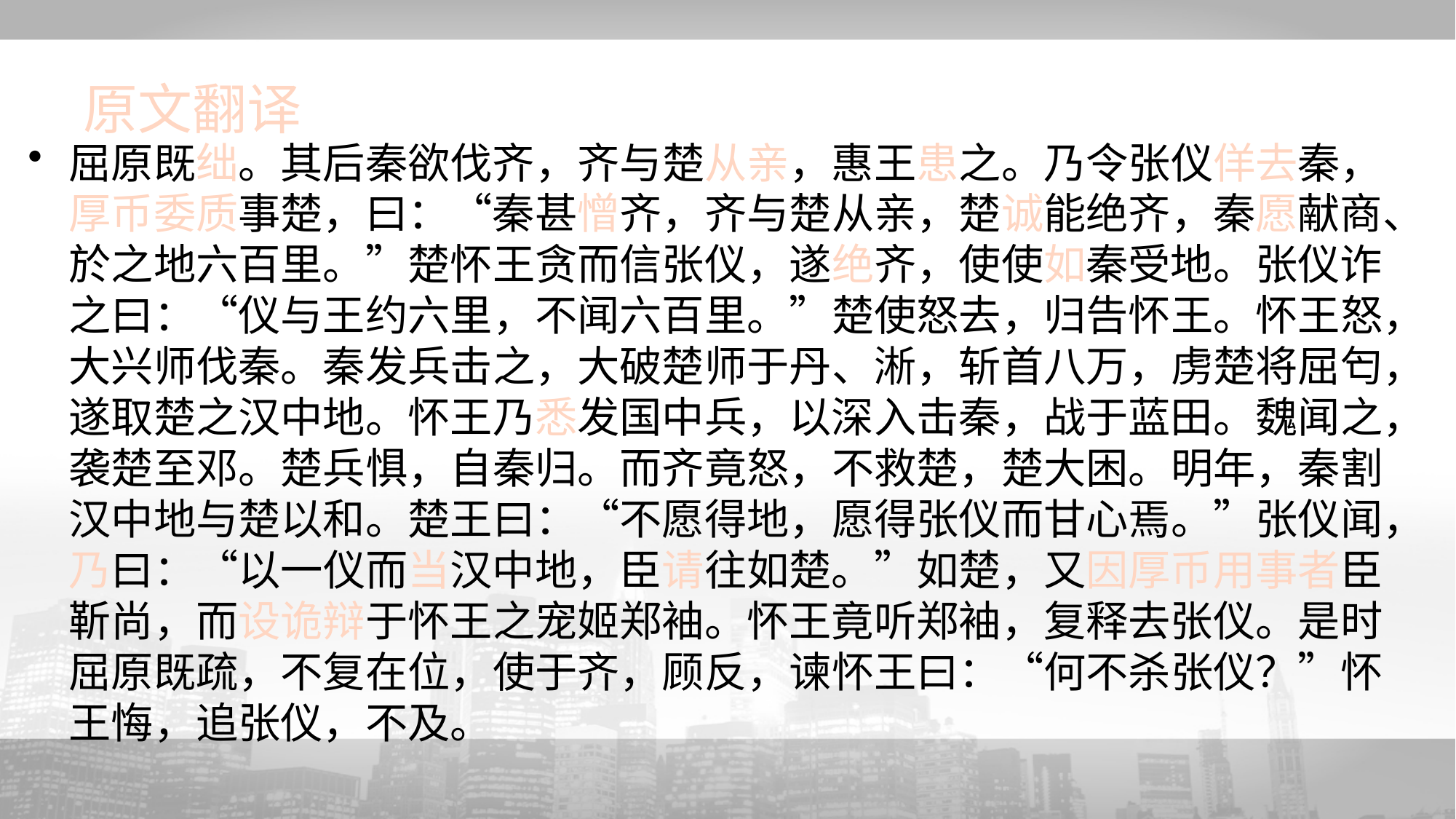

屈原既绌。其后秦欲伐齐，齐与楚从亲，惠王患之。乃令张仪佯去秦，厚币委质事楚，曰：“秦甚憎齐，齐与楚从亲，楚诚能绝齐，秦愿献商、於之地六百里。”楚怀王贪而信张仪，遂绝齐，使使如秦受地。张仪诈之曰：“仪与王约六里，不闻六百里。”楚使怒去，归告怀王。怀王怒，大兴师伐秦。秦发兵击之，大破楚师于丹、淅，斩首八万，虏楚将屈匄，遂取楚之汉中地。怀王乃悉发国中兵，以深入击秦，战于蓝田。魏闻之，袭楚至邓。楚兵惧，自秦归。而齐竟怒，不救楚，楚大困。明年，秦割汉中地与楚以和。楚王曰：“不愿得地，愿得张仪而甘心焉。”张仪闻，乃曰：“以一仪而当汉中地，臣请往如楚。”如楚，又因厚币用事者臣靳尚，而设诡辩于怀王之宠姬郑袖。怀王竟听郑袖，复释去张仪。是时屈原既疏，不复在位，使于齐，顾反，谏怀王曰：“何不杀张仪？”怀王悔，追张仪，不及。
# 原文翻译